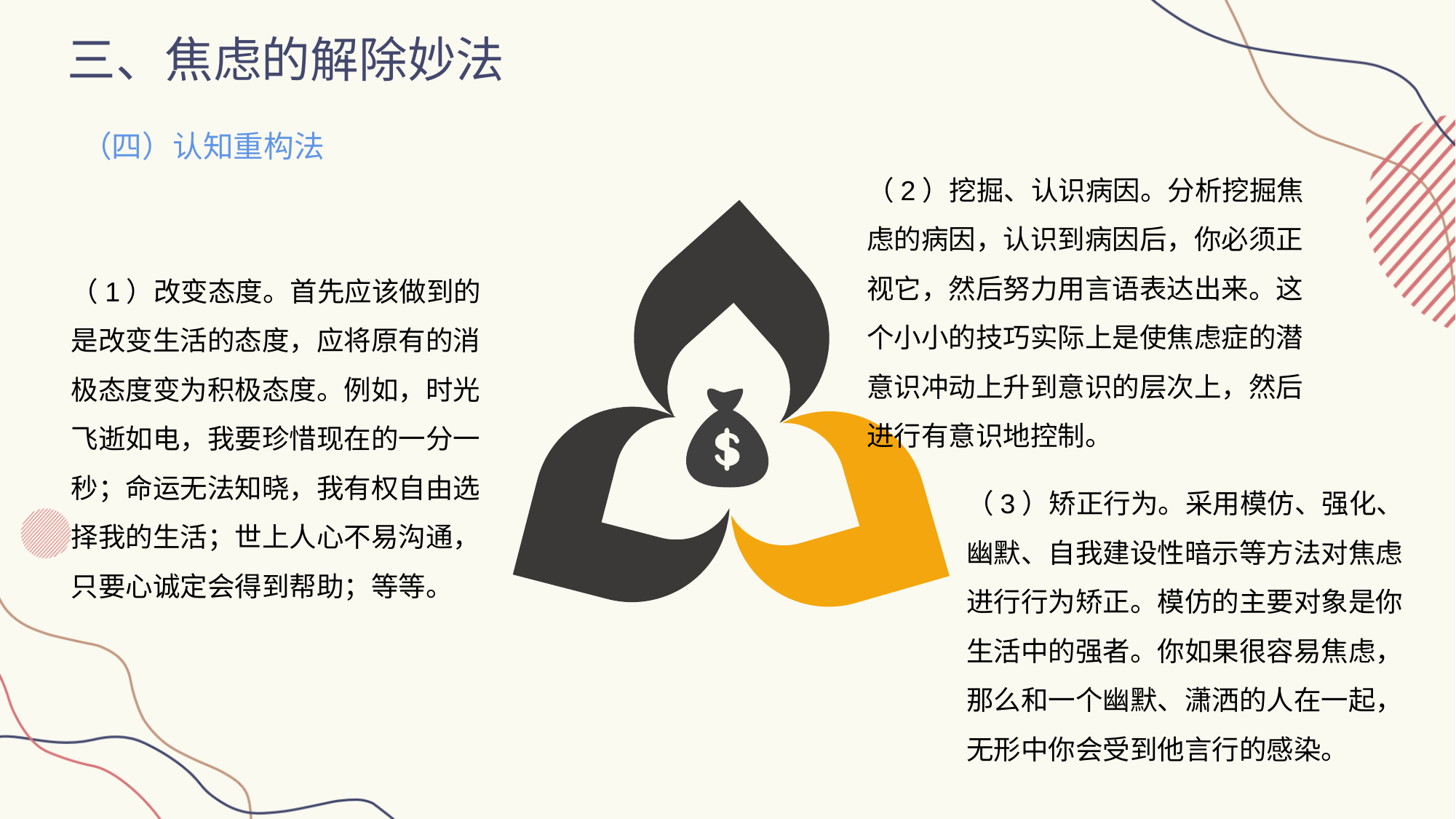

三、焦虑的解除妙法
（四）认知重构法
（2）挖掘、认识病因。分析挖掘焦虑的病因，认识到病因后，你必须正视它，然后努力用言语表达出来。这个小小的技巧实际上是使焦虑症的潜意识冲动上升到意识的层次上，然后进行有意识地控制。

（1）改变态度。首先应该做到的是改变生活的态度，应将原有的消极态度变为积极态度。例如，时光飞逝如电，我要珍惜现在的一分一秒；命运无法知晓，我有权自由选择我的生活；世上人心不易沟通，只要心诚定会得到帮助；等等。

（3）矫正行为。采用模仿、强化、幽默、自我建设性暗示等方法对焦虑进行行为矫正。模仿的主要对象是你生活中的强者。你如果很容易焦虑，那么和一个幽默、潇洒的人在一起，无形中你会受到他言行的感染。